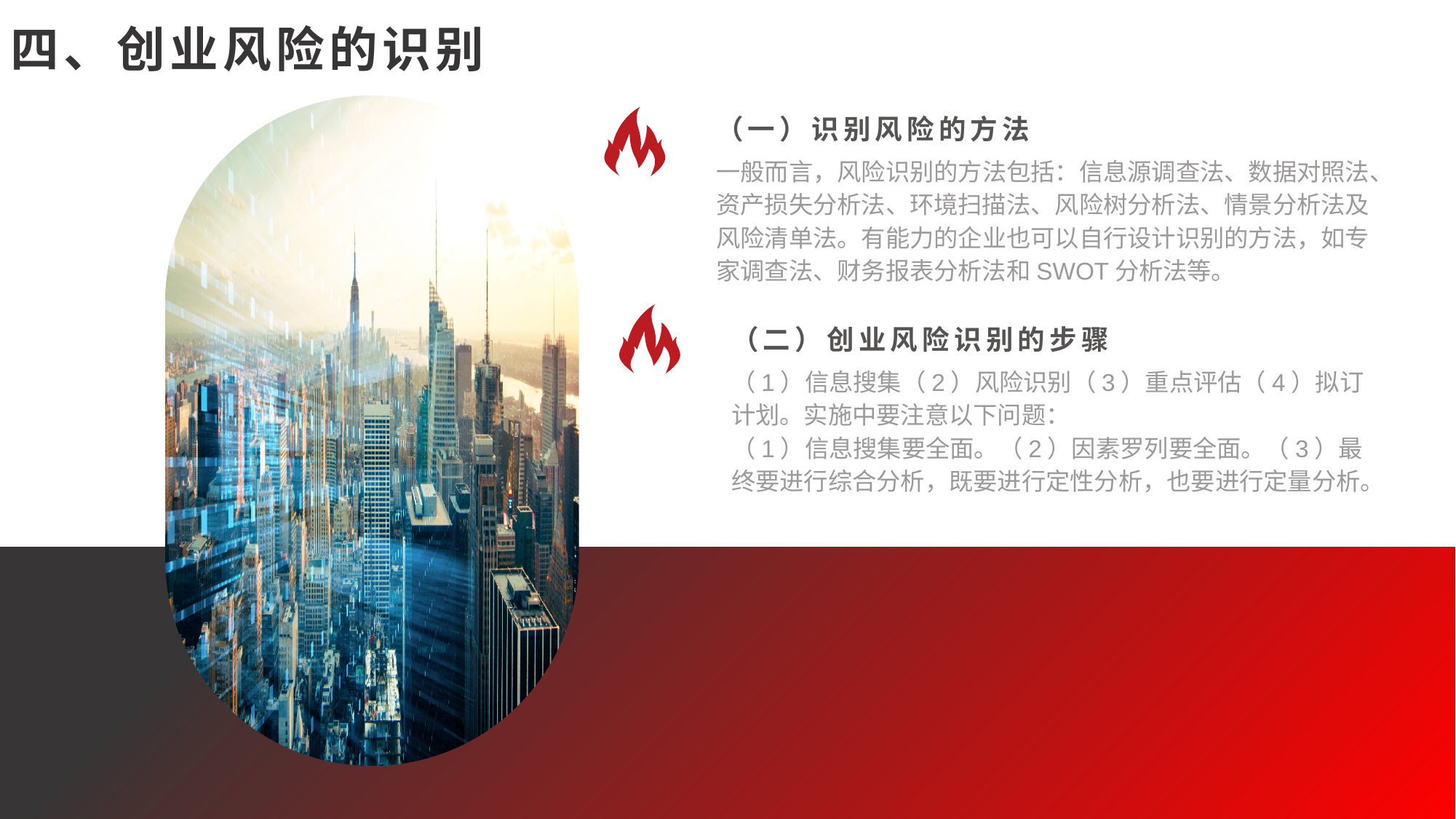

四、创业风险的识别

（一）识别风险的方法
一般而言，风险识别的方法包括：信息源调查法、数据对照法、资产损失分析法、环境扫描法、风险树分析法、情景分析法及风险清单法。有能力的企业也可以自行设计识别的方法，如专家调查法、财务报表分析法和SWOT分析法等。

（二）创业风险识别的步骤
（1）信息搜集（2）风险识别（3）重点评估（4）拟订计划。实施中要注意以下问题：
（1）信息搜集要全面。（2）因素罗列要全面。（3）最终要进行综合分析，既要进行定性分析，也要进行定量分析。